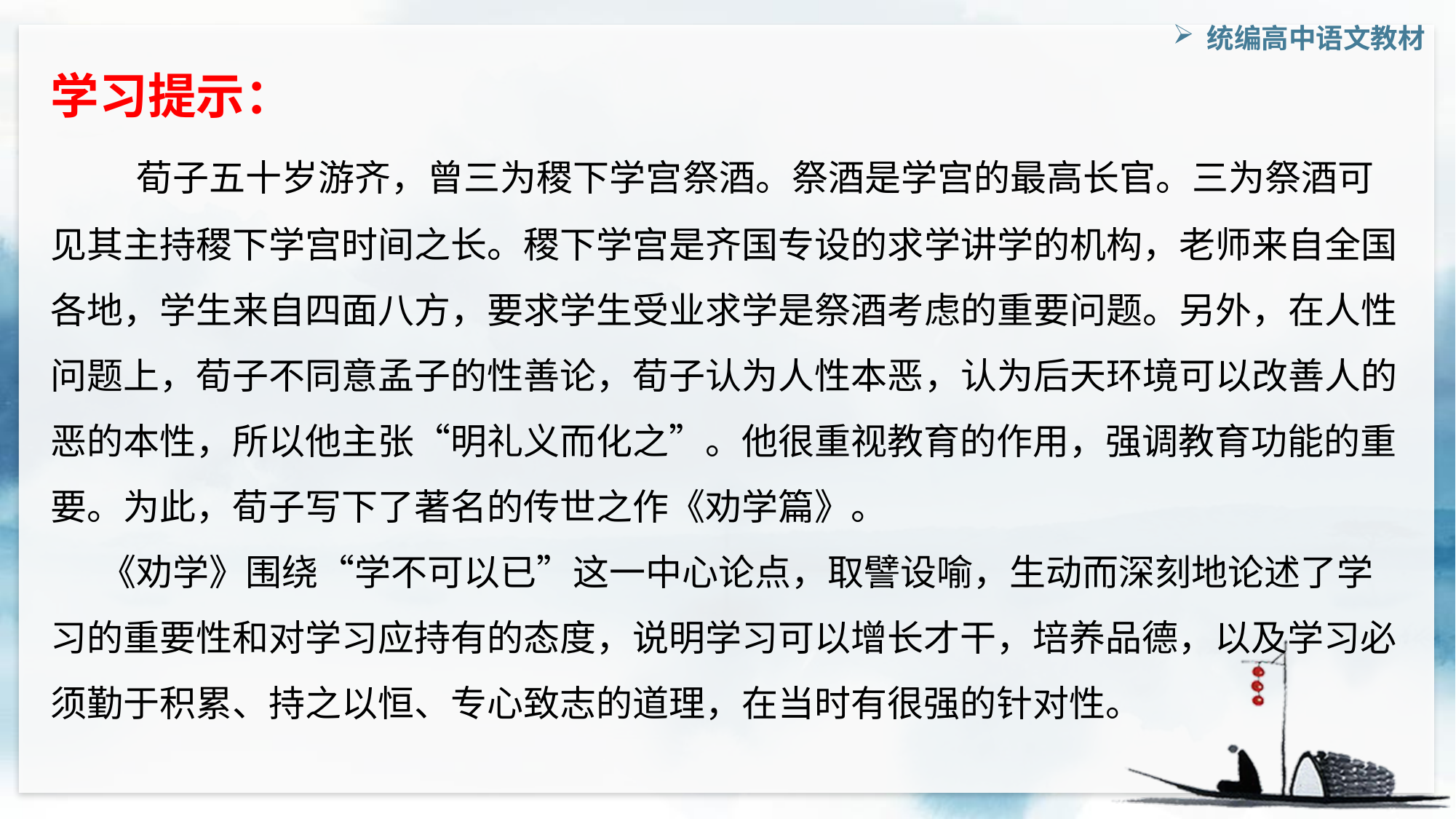

学习提示：
        荀子五十岁游齐，曾三为稷下学宫祭酒。祭酒是学宫的最高长官。三为祭酒可见其主持稷下学宫时间之长。稷下学宫是齐国专设的求学讲学的机构，老师来自全国各地，学生来自四面八方，要求学生受业求学是祭酒考虑的重要问题。另外，在人性问题上，荀子不同意孟子的性善论，荀子认为人性本恶，认为后天环境可以改善人的恶的本性，所以他主张“明礼义而化之”。他很重视教育的作用，强调教育功能的重要。为此，荀子写下了著名的传世之作《劝学篇》。
     《劝学》围绕“学不可以已”这一中心论点，取譬设喻，生动而深刻地论述了学习的重要性和对学习应持有的态度，说明学习可以增长才干，培养品德，以及学习必须勤于积累、持之以恒、专心致志的道理，在当时有很强的针对性。